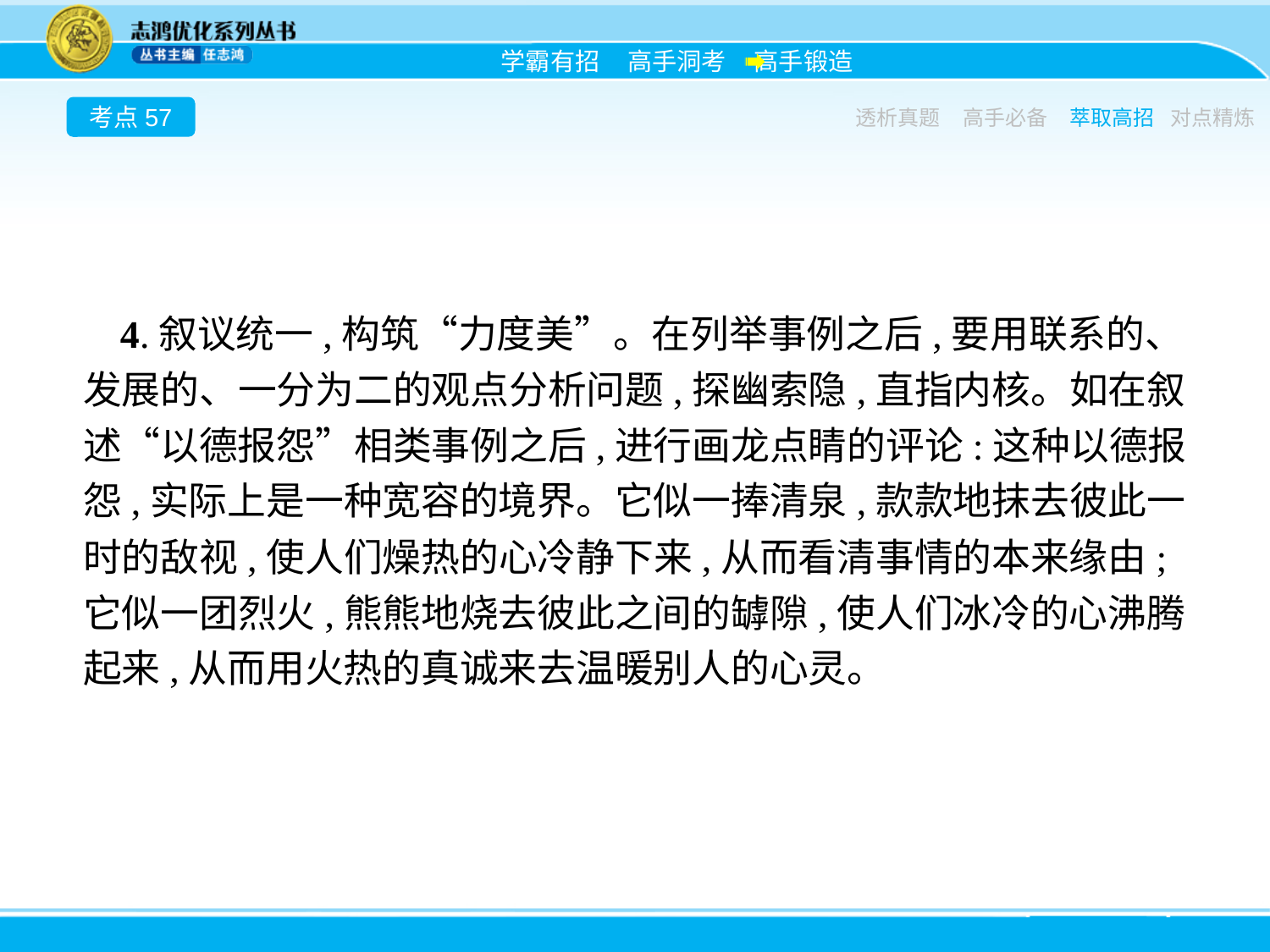

考点57
透析真题
高手必备
萃取高招
对点精炼
4.叙议统一,构筑“力度美”。在列举事例之后,要用联系的、发展的、一分为二的观点分析问题,探幽索隐,直指内核。如在叙述“以德报怨”相类事例之后,进行画龙点睛的评论:这种以德报怨,实际上是一种宽容的境界。它似一捧清泉,款款地抹去彼此一时的敌视,使人们燥热的心冷静下来,从而看清事情的本来缘由;它似一团烈火,熊熊地烧去彼此之间的罅隙,使人们冰冷的心沸腾起来,从而用火热的真诚来去温暖别人的心灵。